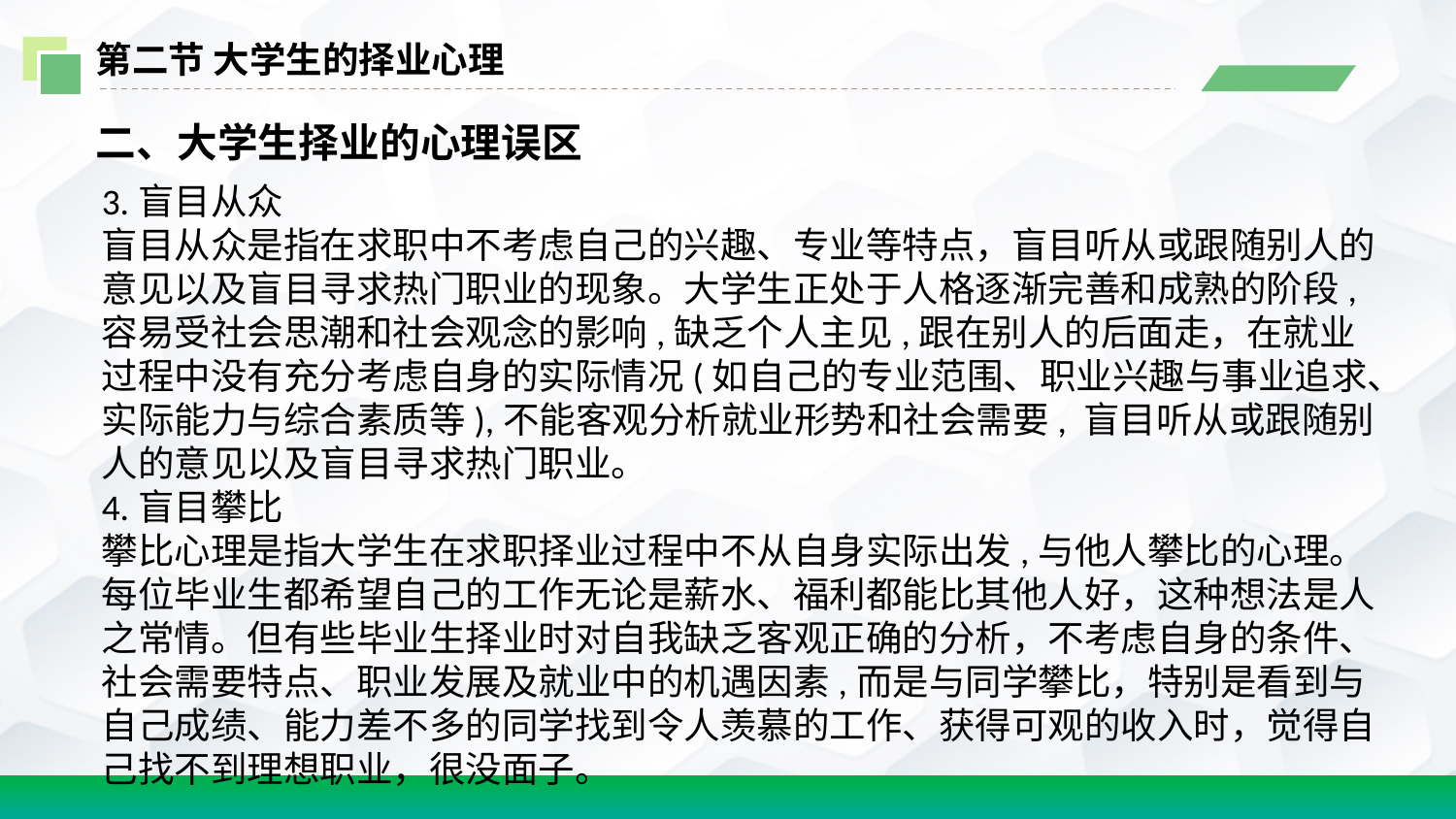

第二节 大学生的择业心理
二、大学生择业的心理误区
3.盲目从众
盲目从众是指在求职中不考虑自己的兴趣、专业等特点，盲目听从或跟随别人的意见以及盲目寻求热门职业的现象。大学生正处于人格逐渐完善和成熟的阶段,容易受社会思潮和社会观念的影响,缺乏个人主见,跟在别人的后面走，在就业过程中没有充分考虑自身的实际情况(如自己的专业范围、职业兴趣与事业追求、实际能力与综合素质等),不能客观分析就业形势和社会需要, 盲目听从或跟随别人的意见以及盲目寻求热门职业。
4.盲目攀比
攀比心理是指大学生在求职择业过程中不从自身实际出发,与他人攀比的心理。每位毕业生都希望自己的工作无论是薪水、福利都能比其他人好，这种想法是人之常情。但有些毕业生择业时对自我缺乏客观正确的分析，不考虑自身的条件、社会需要特点、职业发展及就业中的机遇因素,而是与同学攀比，特别是看到与自己成绩、能力差不多的同学找到令人羡慕的工作、获得可观的收入时，觉得自己找不到理想职业，很没面子。